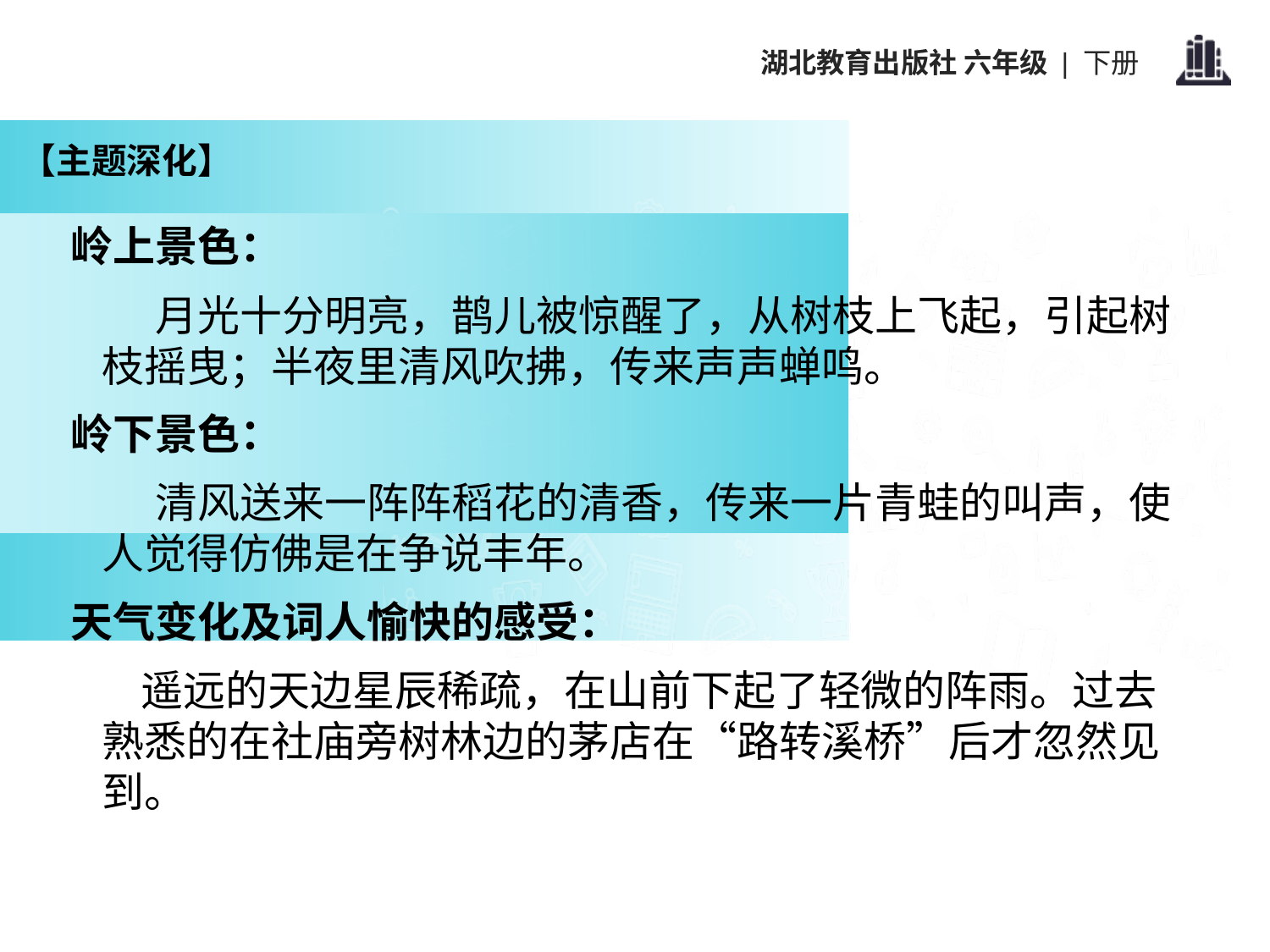

【主题深化】
岭上景色：
　　月光十分明亮，鹊儿被惊醒了，从树枝上飞起，引起树枝摇曳；半夜里清风吹拂，传来声声蝉鸣。
岭下景色：
　　清风送来一阵阵稻花的清香，传来一片青蛙的叫声，使人觉得仿佛是在争说丰年。
天气变化及词人愉快的感受：
　   遥远的天边星辰稀疏，在山前下起了轻微的阵雨。过去熟悉的在社庙旁树林边的茅店在“路转溪桥”后才忽然见到。